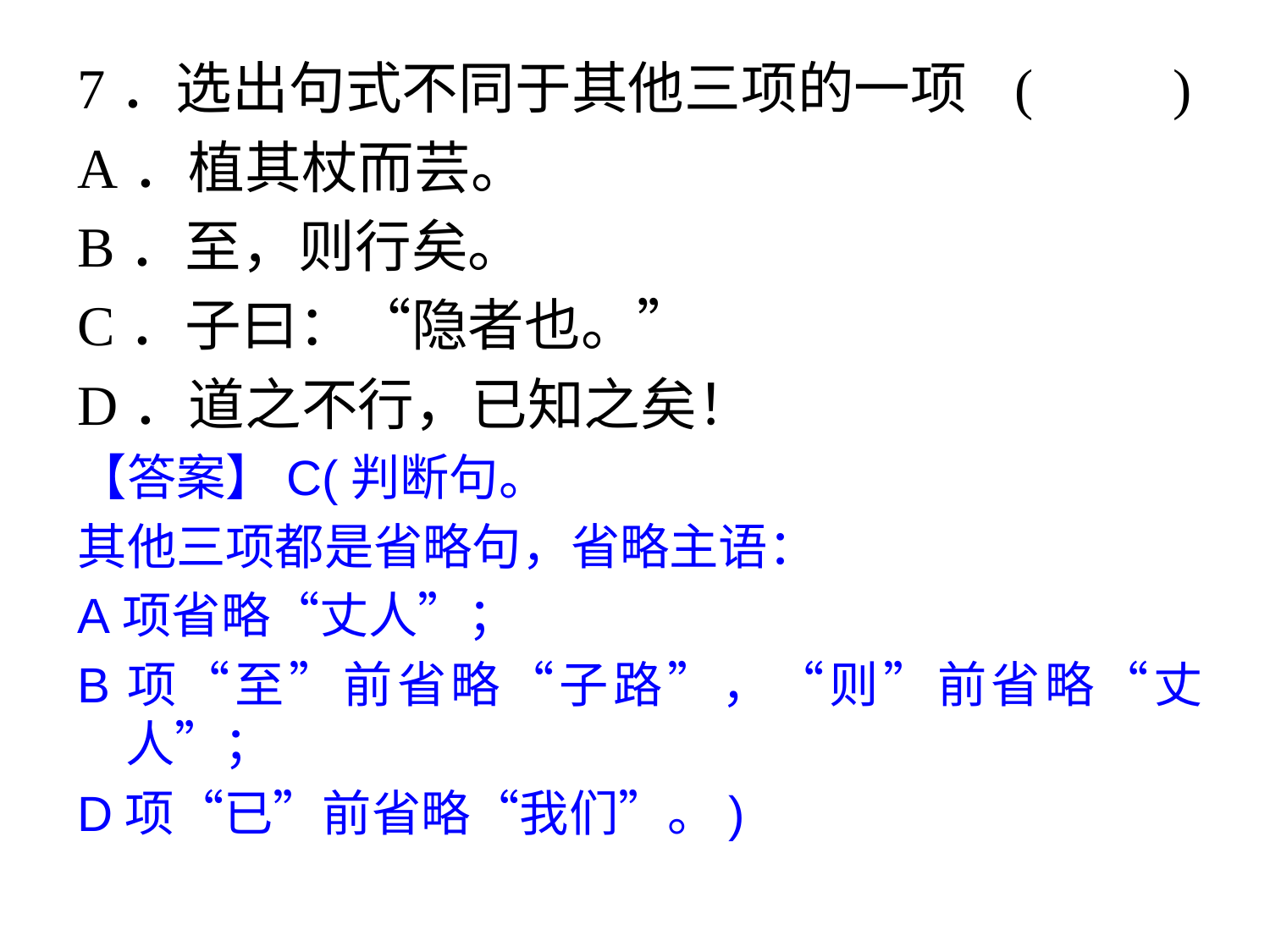

7．选出句式不同于其他三项的一项	(　　)
A．植其杖而芸。
B．至，则行矣。
C．子曰：“隐者也。”
D．道之不行，已知之矣！
【答案】C(判断句。
其他三项都是省略句，省略主语：
A项省略“丈人”；
B项“至”前省略“子路”，“则”前省略“丈人”；
D项“已”前省略“我们”。)